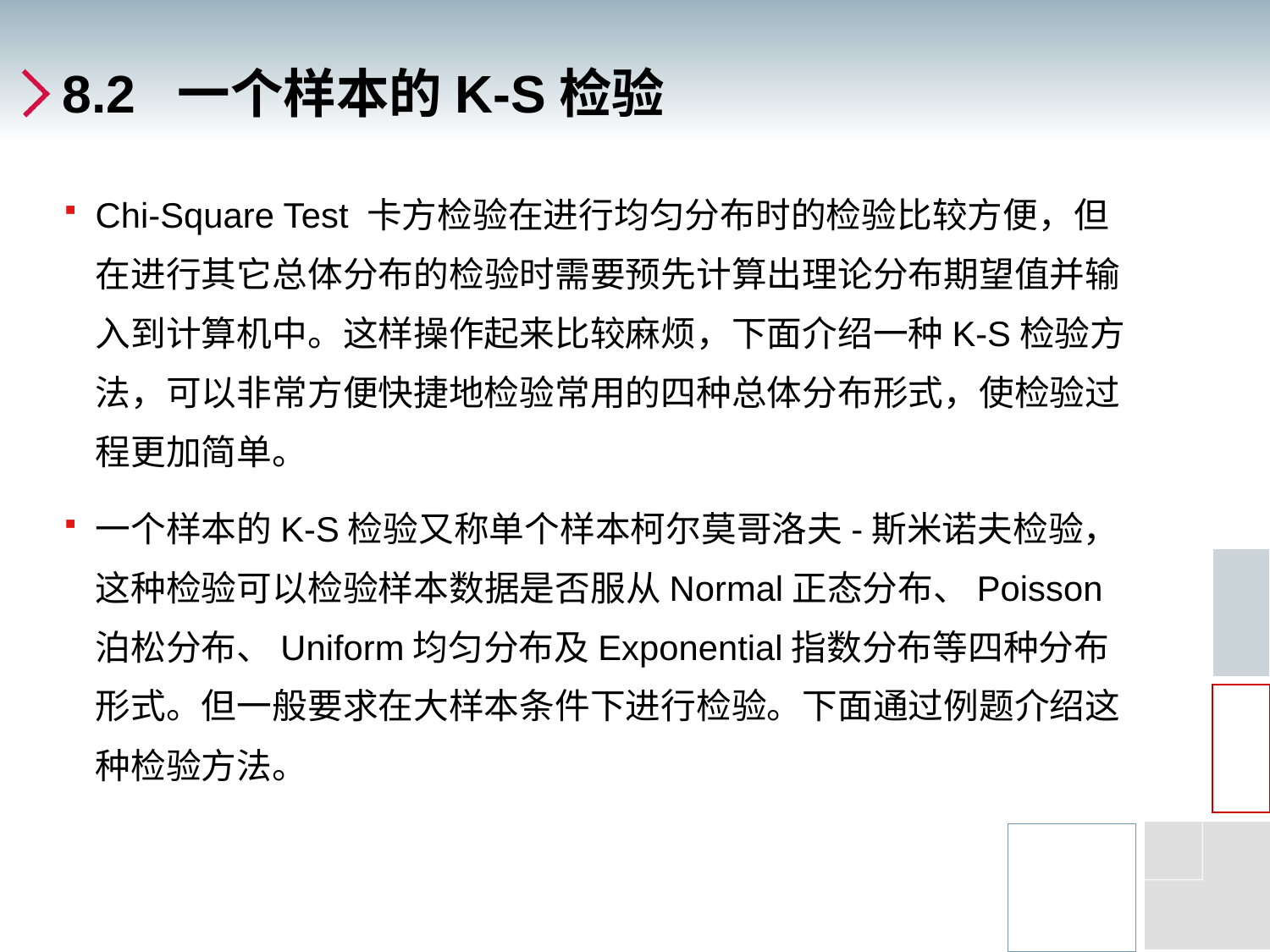

# 8.2  一个样本的K-S检验
Chi-Square Test 卡方检验在进行均匀分布时的检验比较方便，但在进行其它总体分布的检验时需要预先计算出理论分布期望值并输入到计算机中。这样操作起来比较麻烦，下面介绍一种K-S检验方法，可以非常方便快捷地检验常用的四种总体分布形式，使检验过程更加简单。
一个样本的K-S检验又称单个样本柯尔莫哥洛夫-斯米诺夫检验，这种检验可以检验样本数据是否服从Normal正态分布、Poisson泊松分布、Uniform均匀分布及Exponential指数分布等四种分布形式。但一般要求在大样本条件下进行检验。下面通过例题介绍这种检验方法。